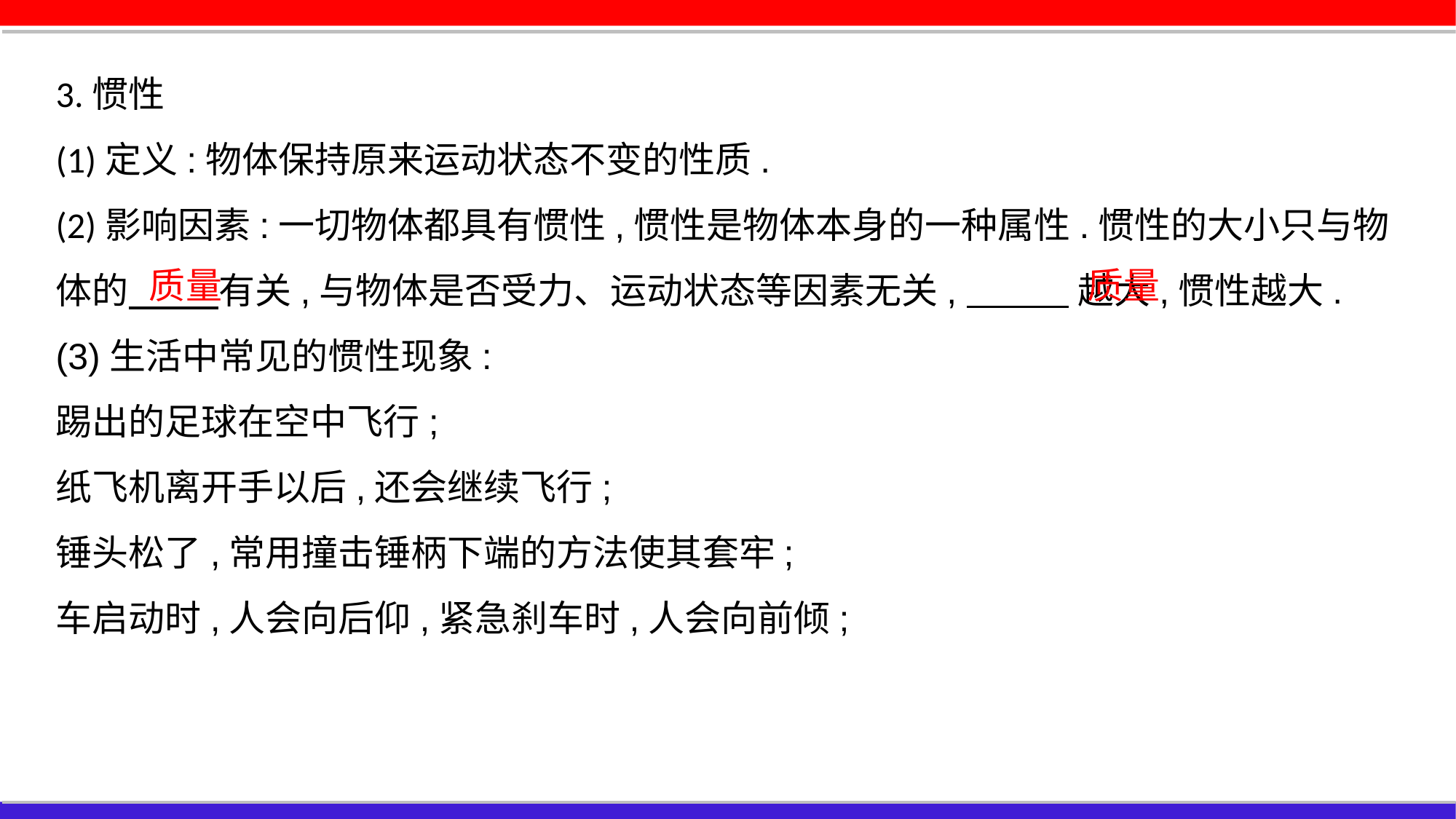

3.惯性
(1)定义:物体保持原来运动状态不变的性质.
(2)影响因素:一切物体都具有惯性,惯性是物体本身的一种属性.惯性的大小只与物体的           有关,与物体是否受力、运动状态等因素无关,           越大,惯性越大.
(3)生活中常见的惯性现象:
踢出的足球在空中飞行;
纸飞机离开手以后,还会继续飞行;
锤头松了,常用撞击锤柄下端的方法使其套牢;
车启动时,人会向后仰,紧急刹车时,人会向前倾;
质量
质量